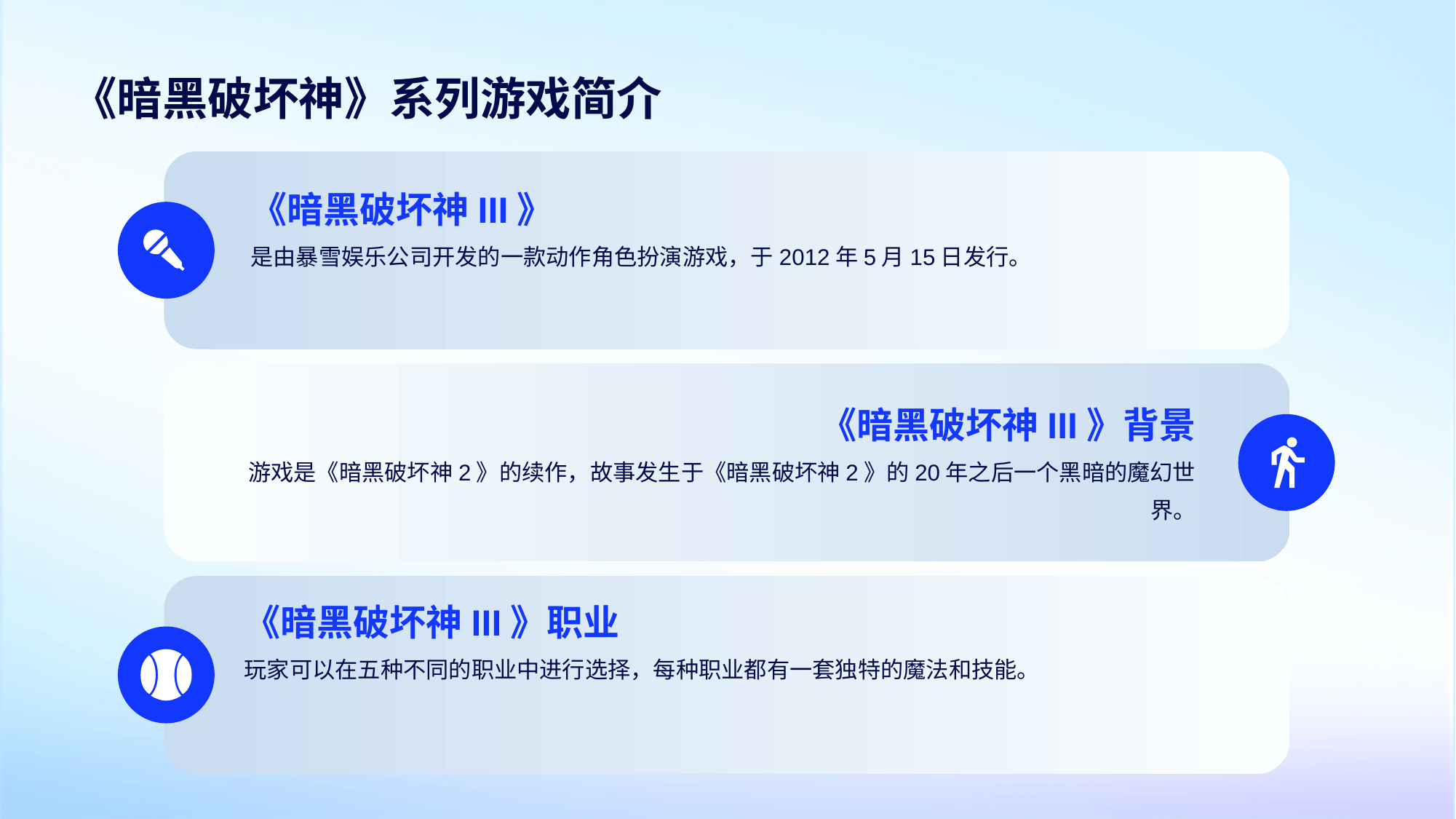

《暗黑破坏神》系列游戏简介

《暗黑破坏神III》

是由暴雪娱乐公司开发的一款动作角色扮演游戏，于2012年5月15日发行。

《暗黑破坏神III》背景

游戏是《暗黑破坏神2》的续作，故事发生于《暗黑破坏神2》的20年之后一个黑暗的魔幻世界。

《暗黑破坏神III》职业

玩家可以在五种不同的职业中进行选择，每种职业都有一套独特的魔法和技能。